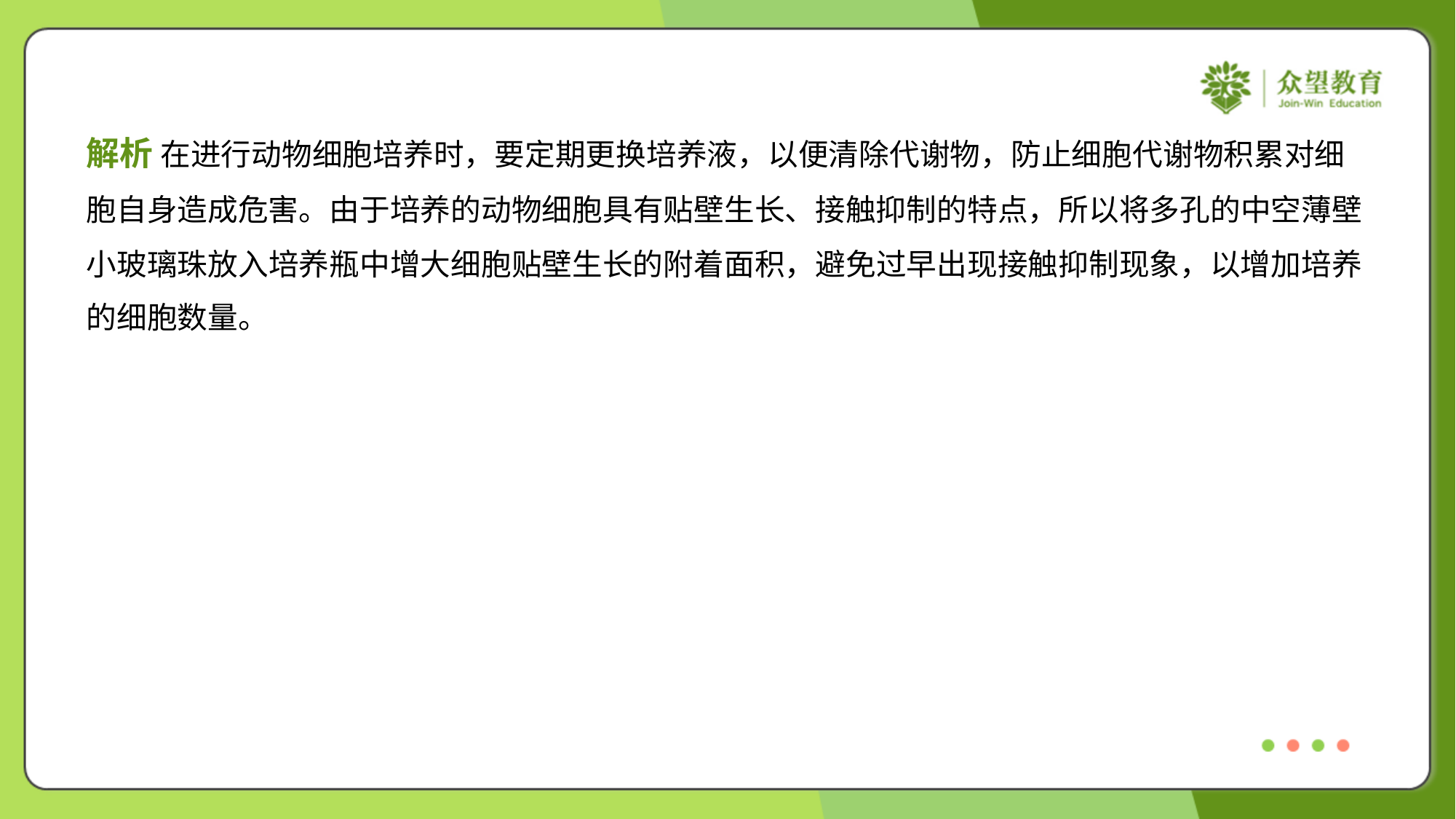

解析 在进行动物细胞培养时，要定期更换培养液，以便清除代谢物，防止细胞代谢物积累对细
胞自身造成危害。由于培养的动物细胞具有贴壁生长、接触抑制的特点，所以将多孔的中空薄壁
小玻璃珠放入培养瓶中增大细胞贴壁生长的附着面积，避免过早出现接触抑制现象，以增加培养
的细胞数量。